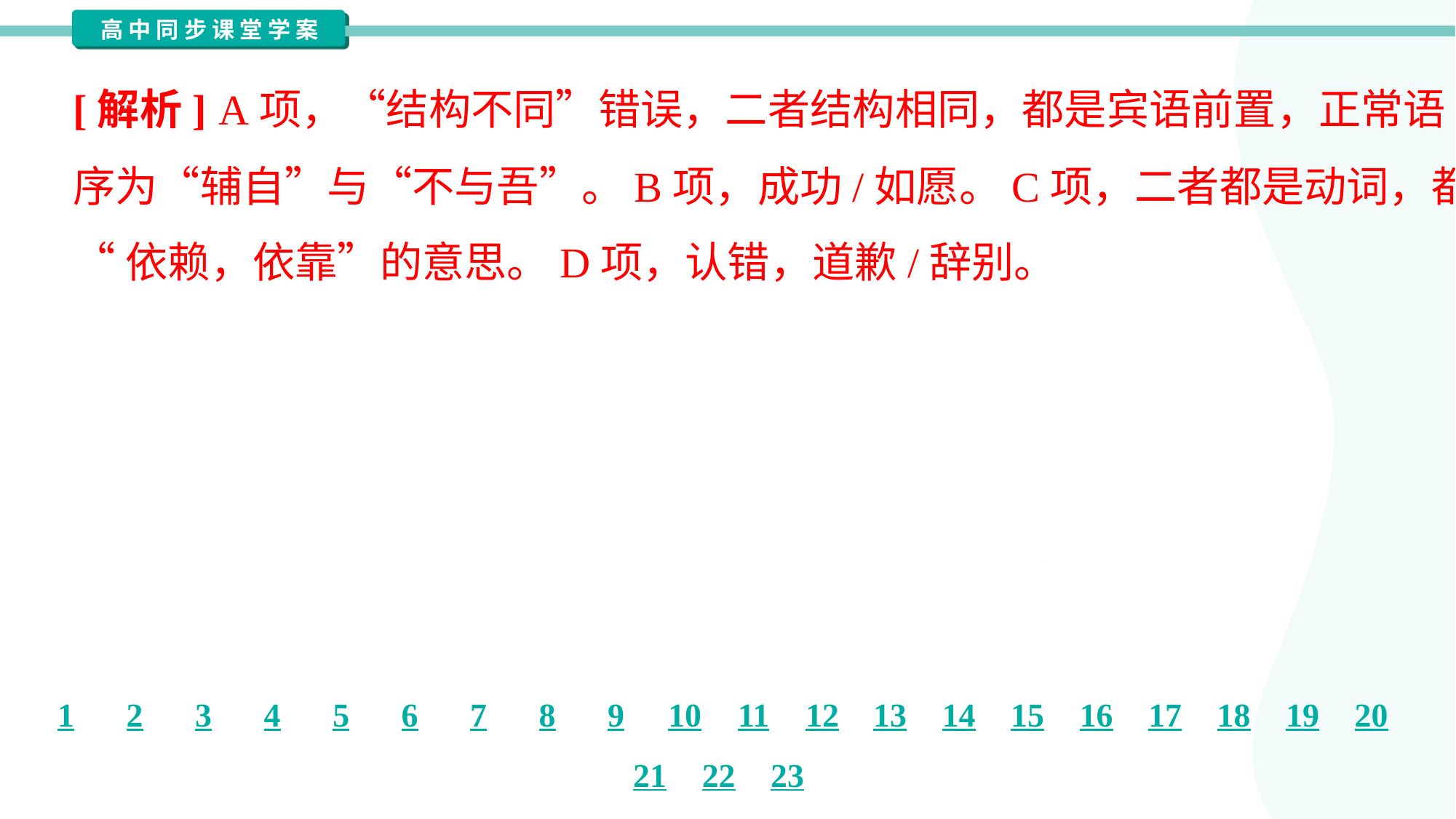

[解析] A项，“结构不同”错误，二者结构相同，都是宾语前置，正常语
序为“辅自”与“不与吾”。B项，成功/如愿。C项，二者都是动词，都是
“依赖，依靠”的意思。D项，认错，道歉/辞别。